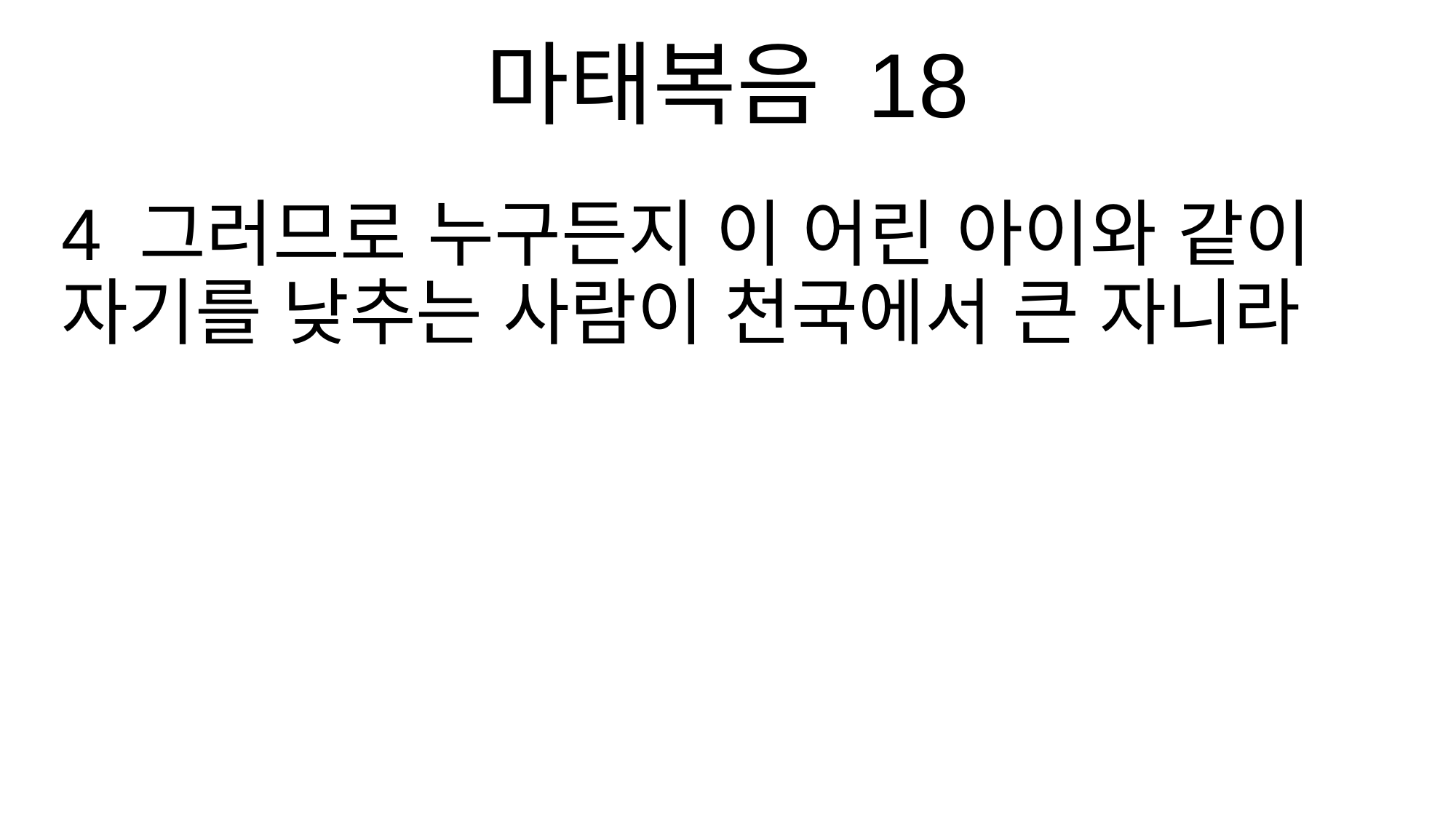

마태복음 18
4 그러므로 누구든지 이 어린 아이와 같이 자기를 낮추는 사람이 천국에서 큰 자니라